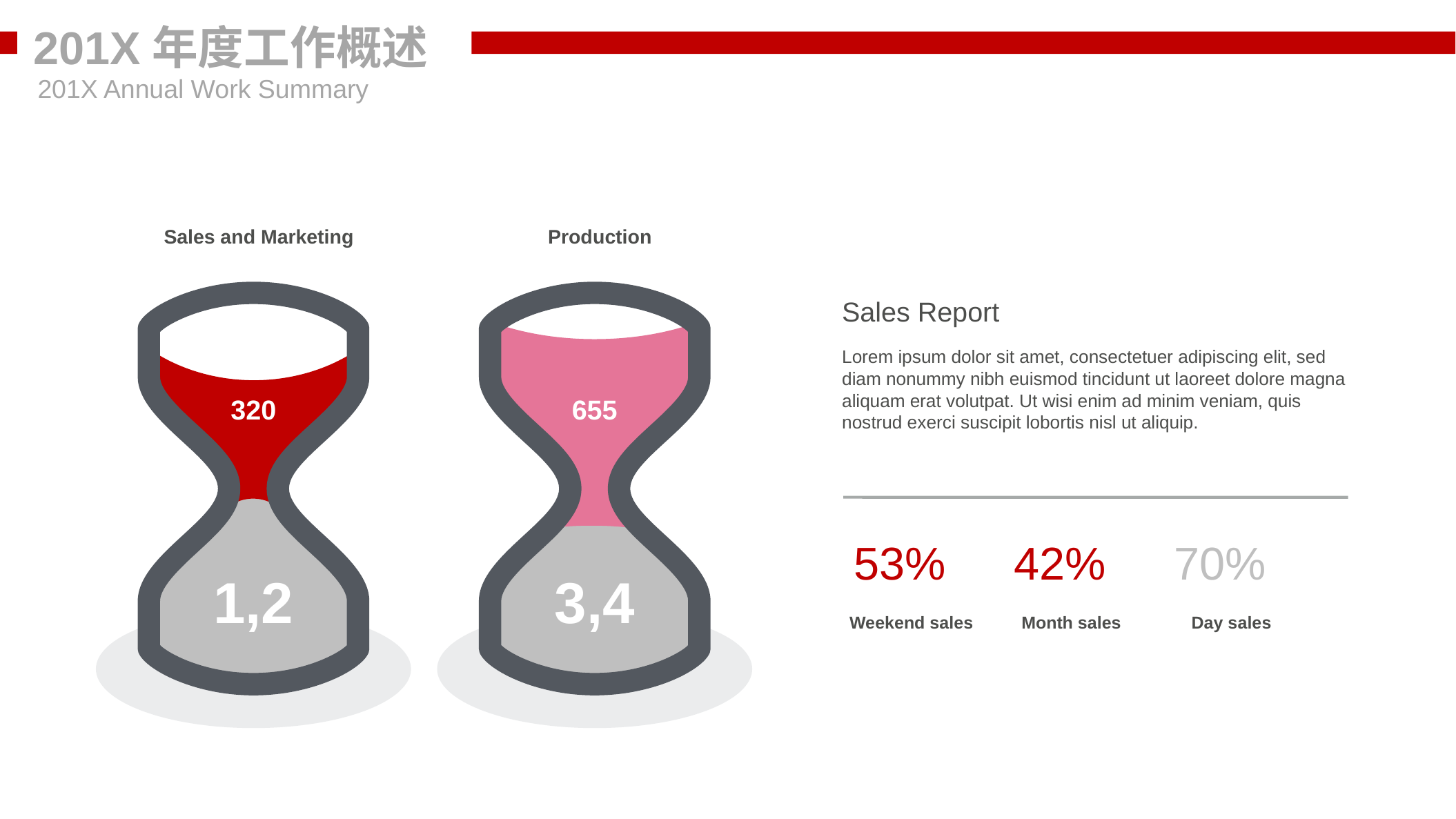

201X年度工作概述

201X Annual Work Summary
Sales and Marketing
Production

Sales Report

Lorem ipsum dolor sit amet, consectetuer adipiscing elit, sed diam nonummy nibh euismod tincidunt ut laoreet dolore magna aliquam erat volutpat. Ut wisi enim ad minim veniam, quis nostrud exerci suscipit lobortis nisl ut aliquip.

320
655

53%
42%
70%
1,2
3,4
Weekend sales
Month sales
Day sales